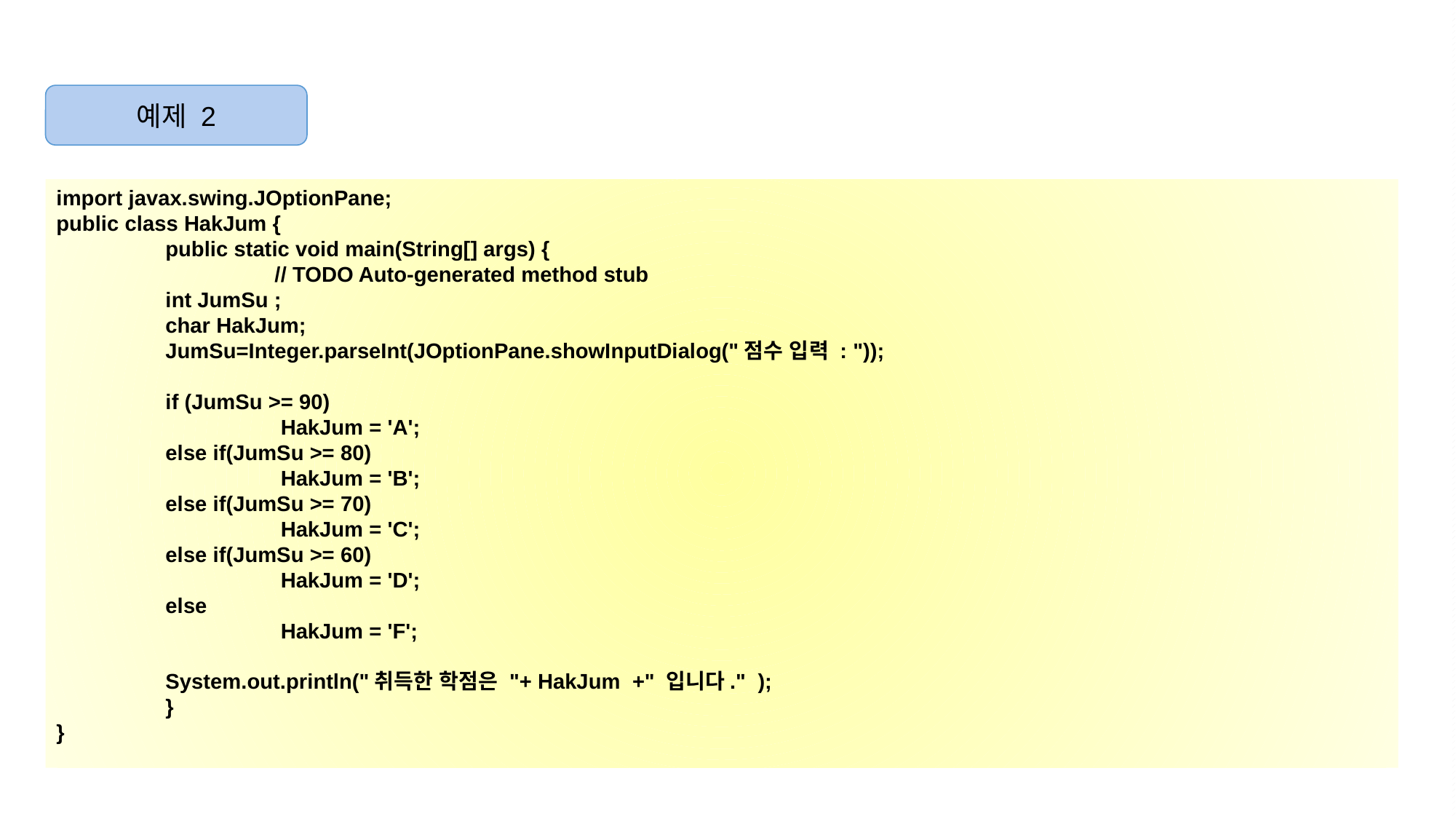

예제 2
import javax.swing.JOptionPane;
public class HakJum {
	public static void main(String[] args) {
		// TODO Auto-generated method stub
	int JumSu ;
	char HakJum;
	JumSu=Integer.parseInt(JOptionPane.showInputDialog("점수 입력 : "));

	if (JumSu >= 90)
		 HakJum = 'A';
	else if(JumSu >= 80)
		 HakJum = 'B';
	else if(JumSu >= 70)
		 HakJum = 'C';
	else if(JumSu >= 60)
		 HakJum = 'D';
	else
		 HakJum = 'F';

	System.out.println("취득한 학점은 "+ HakJum  +" 입니다."  );
	}
}